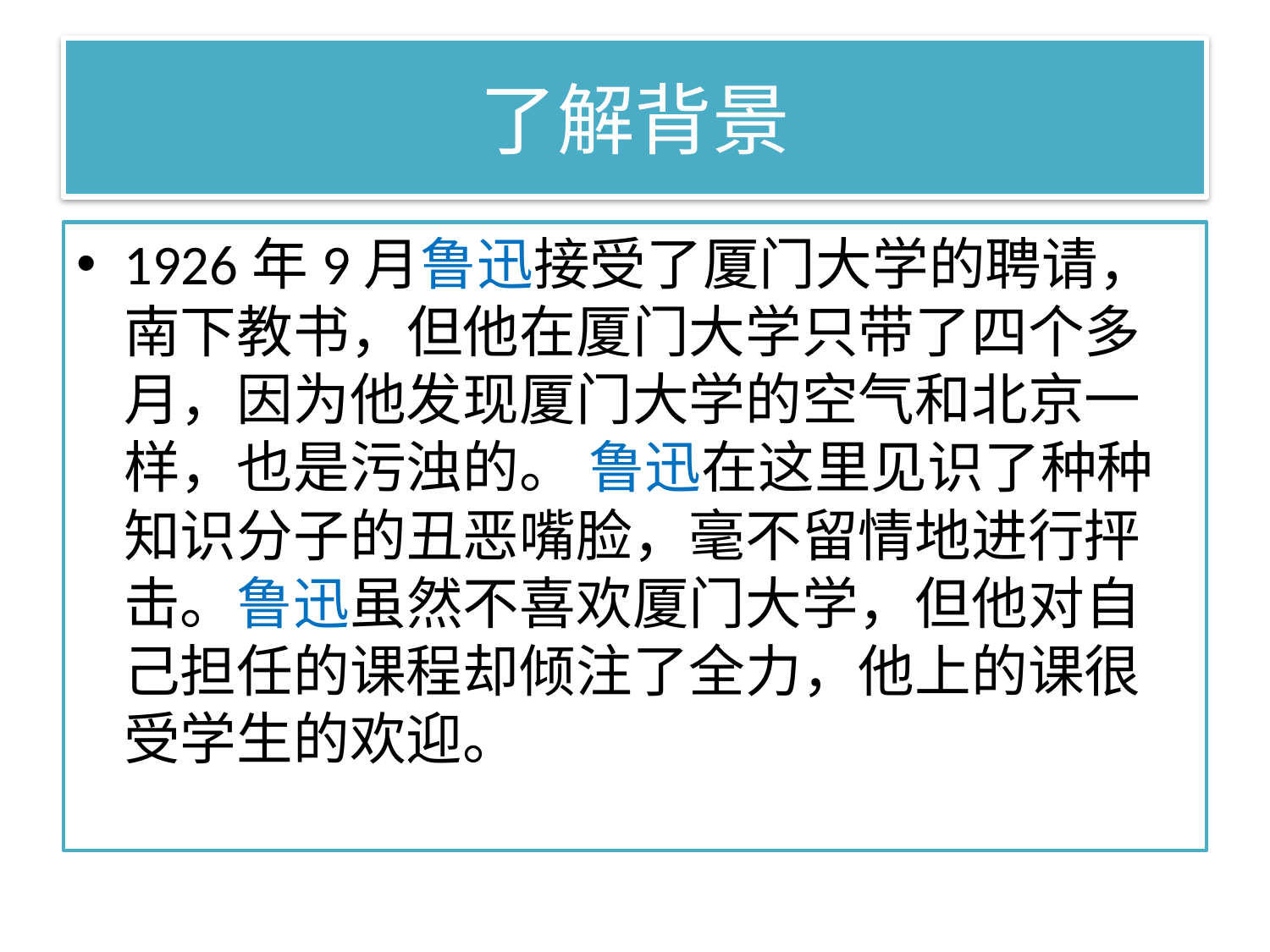

# 了解背景
1926年9月鲁迅接受了厦门大学的聘请，南下教书，但他在厦门大学只带了四个多月，因为他发现厦门大学的空气和北京一样，也是污浊的。 鲁迅在这里见识了种种知识分子的丑恶嘴脸，毫不留情地进行抨击。鲁迅虽然不喜欢厦门大学，但他对自己担任的课程却倾注了全力，他上的课很受学生的欢迎。